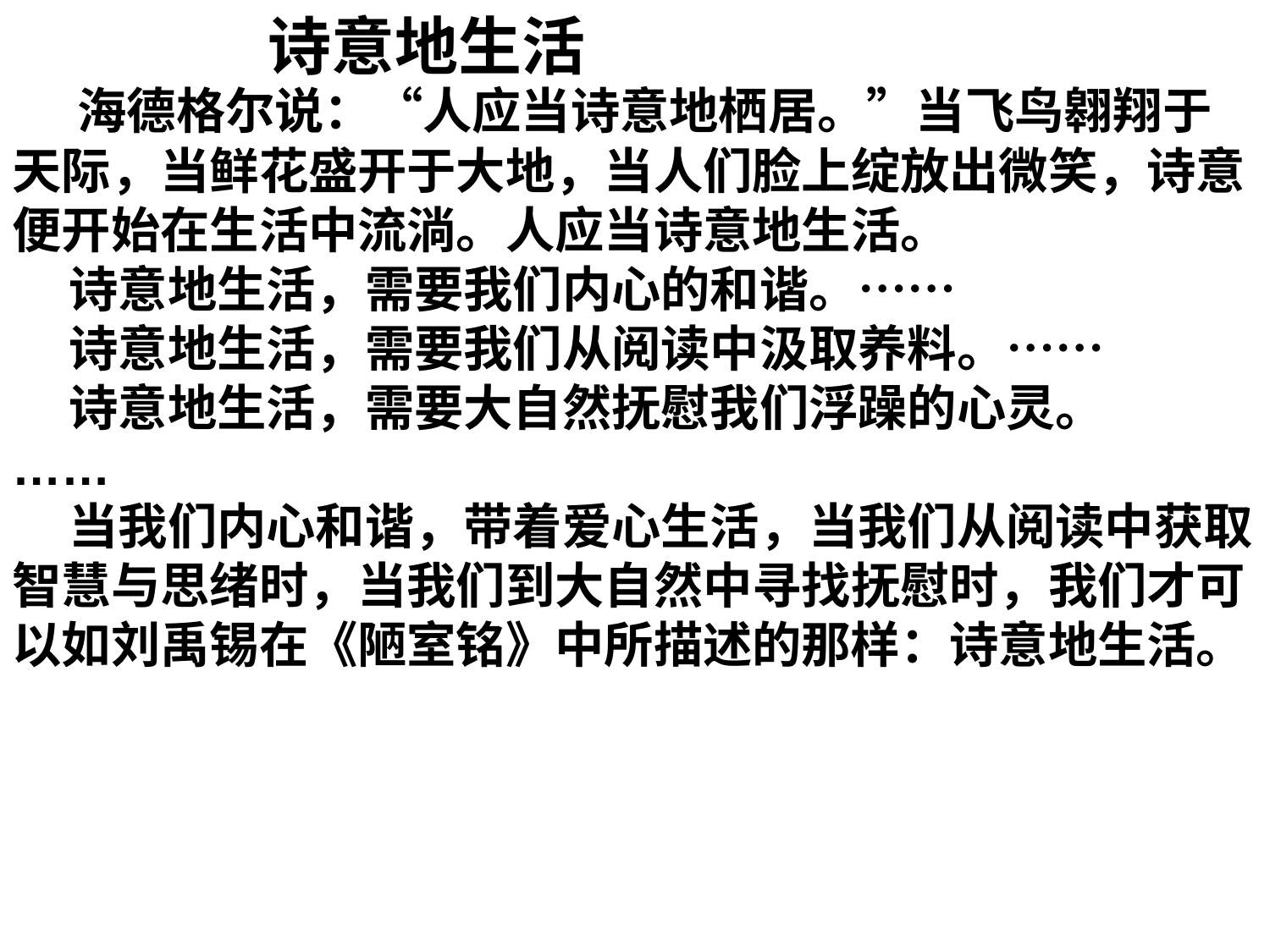

诗意地生活
    海德格尔说：“人应当诗意地栖居。”当飞鸟翱翔于天际，当鲜花盛开于大地，当人们脸上绽放出微笑，诗意便开始在生活中流淌。人应当诗意地生活。
    诗意地生活，需要我们内心的和谐。……
    诗意地生活，需要我们从阅读中汲取养料。……
    诗意地生活，需要大自然抚慰我们浮躁的心灵。
……
    当我们内心和谐，带着爱心生活，当我们从阅读中获取智慧与思绪时，当我们到大自然中寻找抚慰时，我们才可以如刘禹锡在《陋室铭》中所描述的那样：诗意地生活。